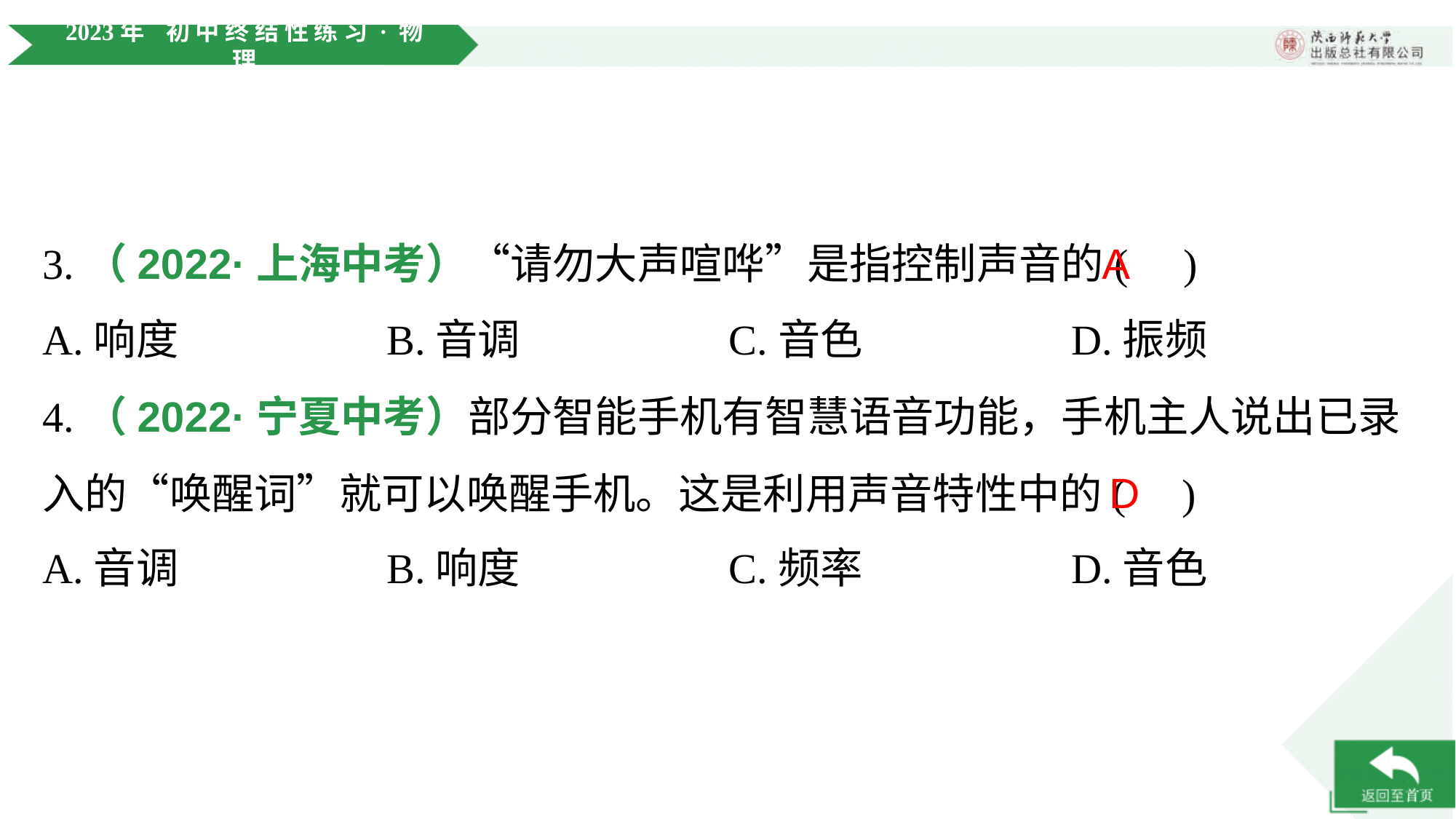

3.（2022·上海中考）“请勿大声喧哗”是指控制声音的(     )
A
A.响度	B.音调	C.音色	D.振频
4.（2022·宁夏中考）部分智能手机有智慧语音功能，手机主人说出已录
入的“唤醒词”就可以唤醒手机。这是利用声音特性中的(     )
D
A.音调	B.响度	C.频率	D.音色